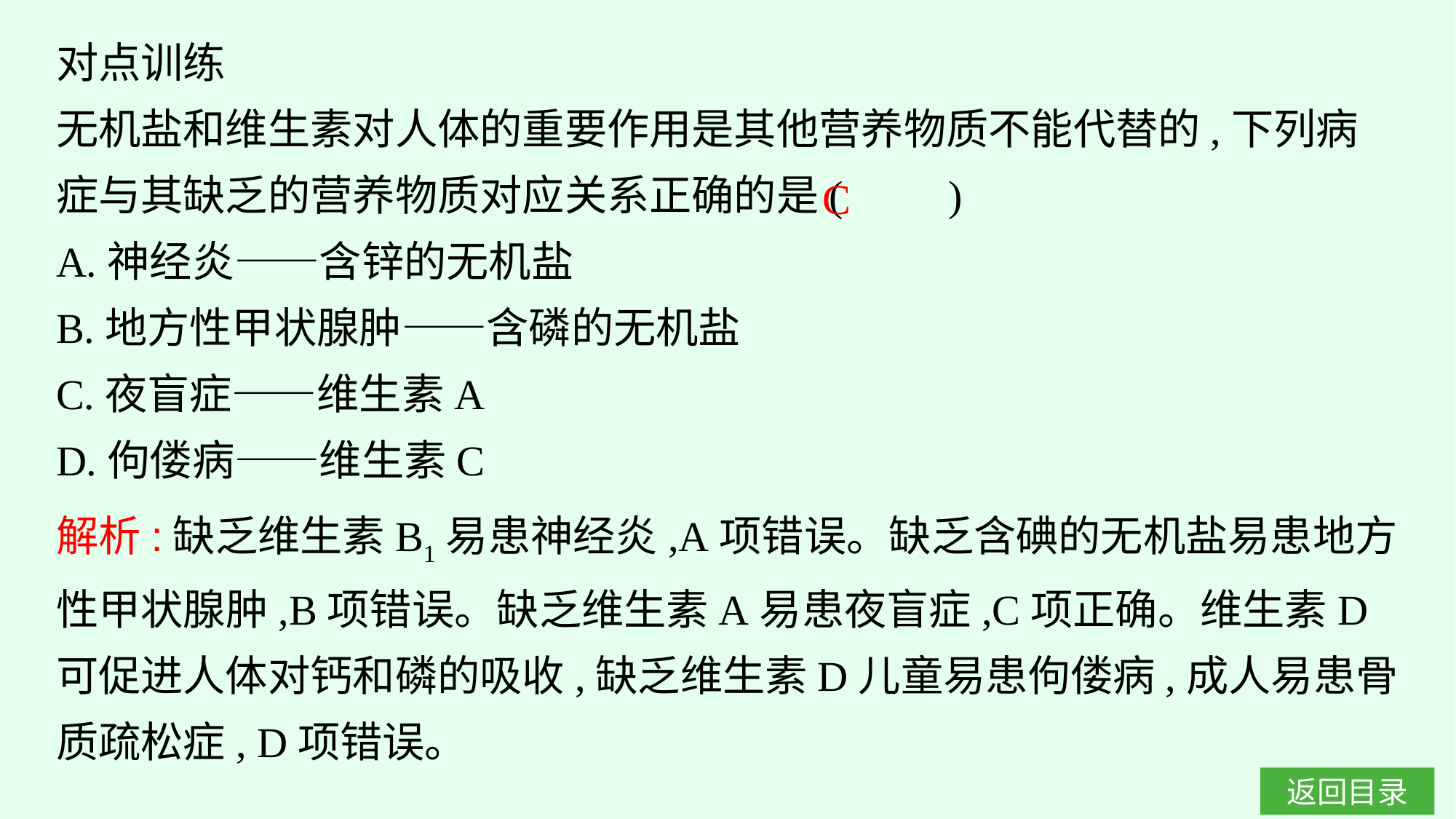

对点训练
无机盐和维生素对人体的重要作用是其他营养物质不能代替的,下列病症与其缺乏的营养物质对应关系正确的是(　　)
A.神经炎——含锌的无机盐
B.地方性甲状腺肿——含磷的无机盐
C.夜盲症——维生素A
D.佝偻病——维生素C
C
解析:缺乏维生素B1易患神经炎,A项错误。缺乏含碘的无机盐易患地方性甲状腺肿,B项错误。缺乏维生素A易患夜盲症,C项正确。维生素D可促进人体对钙和磷的吸收,缺乏维生素D儿童易患佝偻病,成人易患骨质疏松症, D项错误。